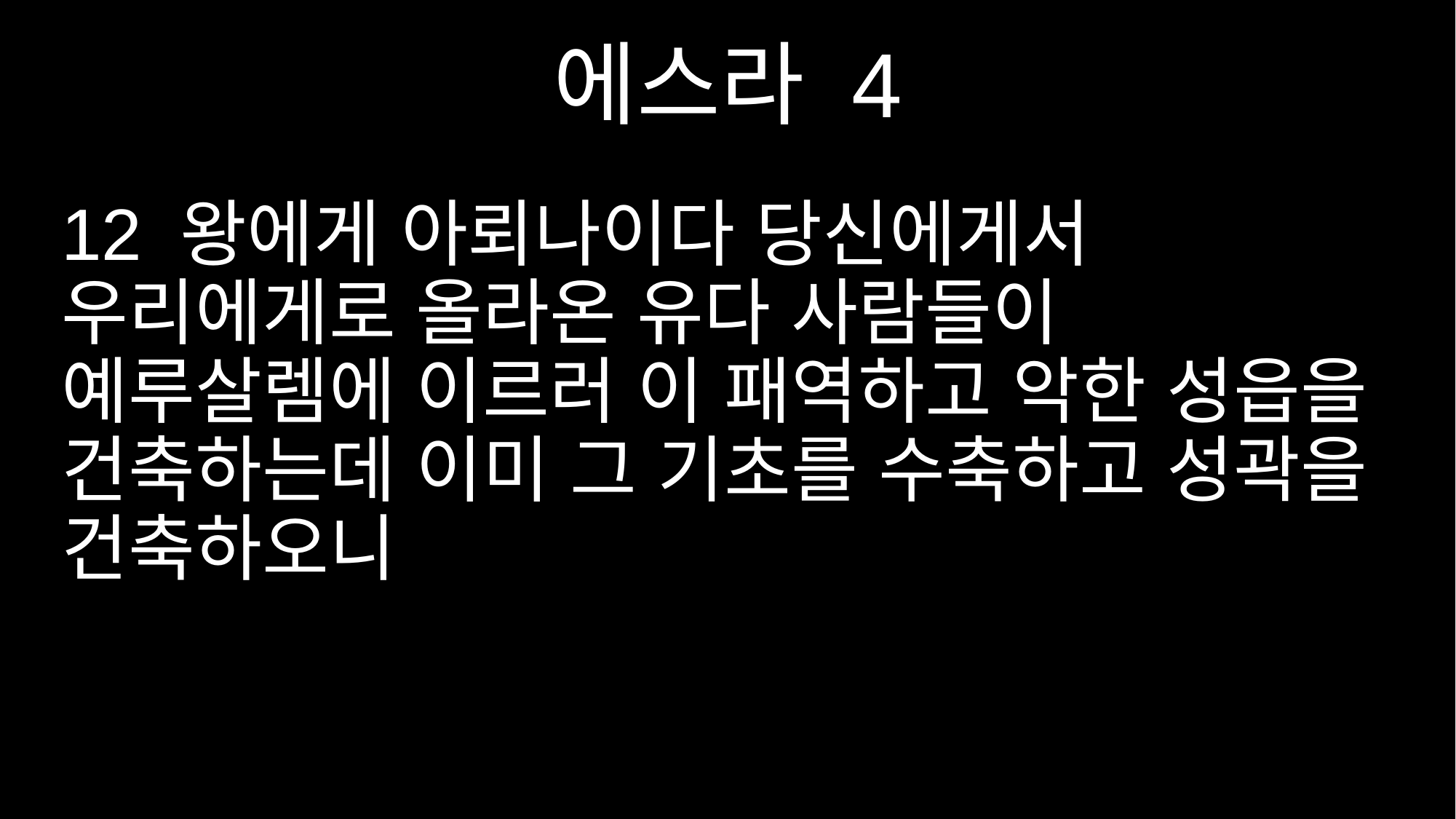

에스라 4
12 왕에게 아뢰나이다 당신에게서 우리에게로 올라온 유다 사람들이 예루살렘에 이르러 이 패역하고 악한 성읍을 건축하는데 이미 그 기초를 수축하고 성곽을 건축하오니